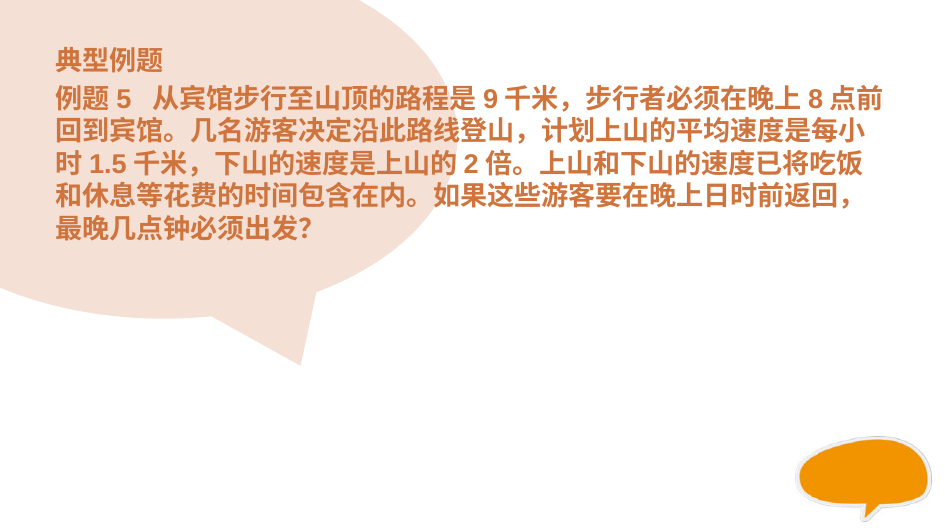

#
典型例题
例题5  从宾馆步行至山顶的路程是9千米，步行者必须在晚上8点前回到宾馆。几名游客决定沿此路线登山，计划上山的平均速度是每小时1.5千米，下山的速度是上山的2倍。上山和下山的速度已将吃饭和休息等花费的时间包含在内。如果这些游客要在晚上日时前返回，最晚几点钟必须出发？